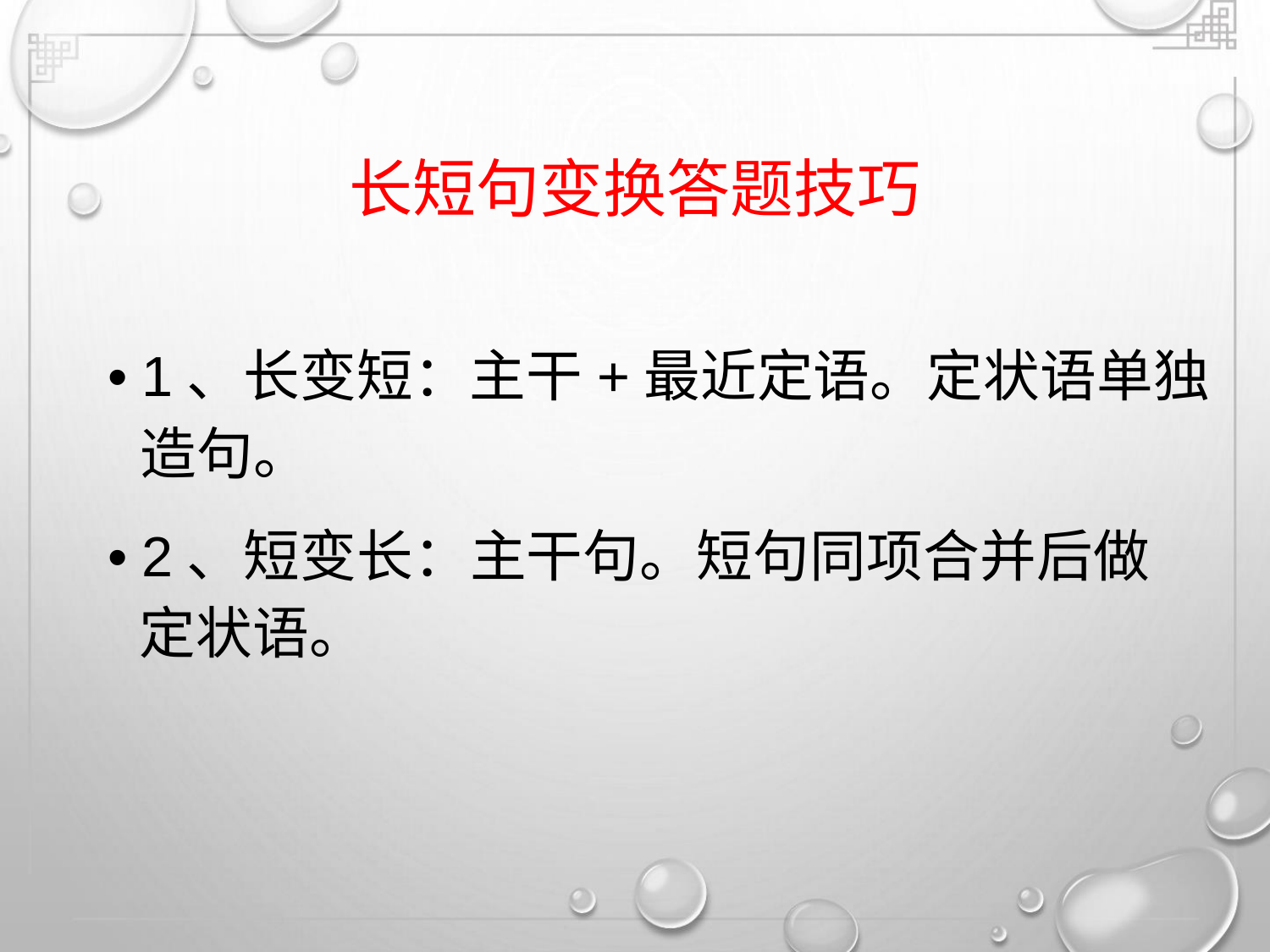

长短句变换答题技巧
• 1、长变短：主干+最近定语。定状语单独
造句。
• 2、短变长：主干句。短句同项合并后做
定状语。